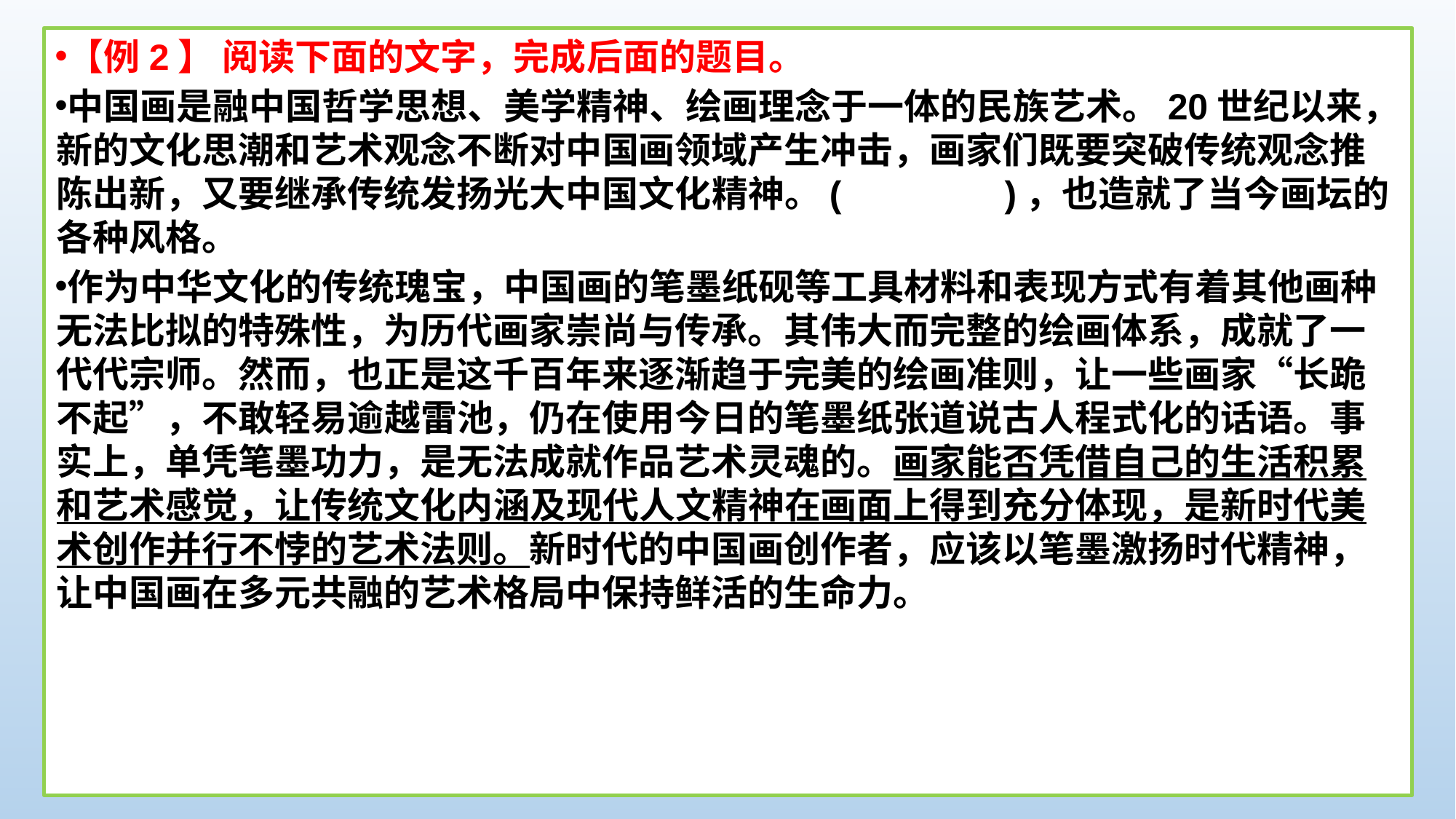

【例2】 阅读下面的文字，完成后面的题目。
中国画是融中国哲学思想、美学精神、绘画理念于一体的民族艺术。20世纪以来，新的文化思潮和艺术观念不断对中国画领域产生冲击，画家们既要突破传统观念推陈出新，又要继承传统发扬光大中国文化精神。(　　　　)，也造就了当今画坛的各种风格。
作为中华文化的传统瑰宝，中国画的笔墨纸砚等工具材料和表现方式有着其他画种无法比拟的特殊性，为历代画家崇尚与传承。其伟大而完整的绘画体系，成就了一代代宗师。然而，也正是这千百年来逐渐趋于完美的绘画准则，让一些画家“长跪不起”，不敢轻易逾越雷池，仍在使用今日的笔墨纸张道说古人程式化的话语。事实上，单凭笔墨功力，是无法成就作品艺术灵魂的。画家能否凭借自己的生活积累和艺术感觉，让传统文化内涵及现代人文精神在画面上得到充分体现，是新时代美术创作并行不悖的艺术法则。新时代的中国画创作者，应该以笔墨激扬时代精神，让中国画在多元共融的艺术格局中保持鲜活的生命力。